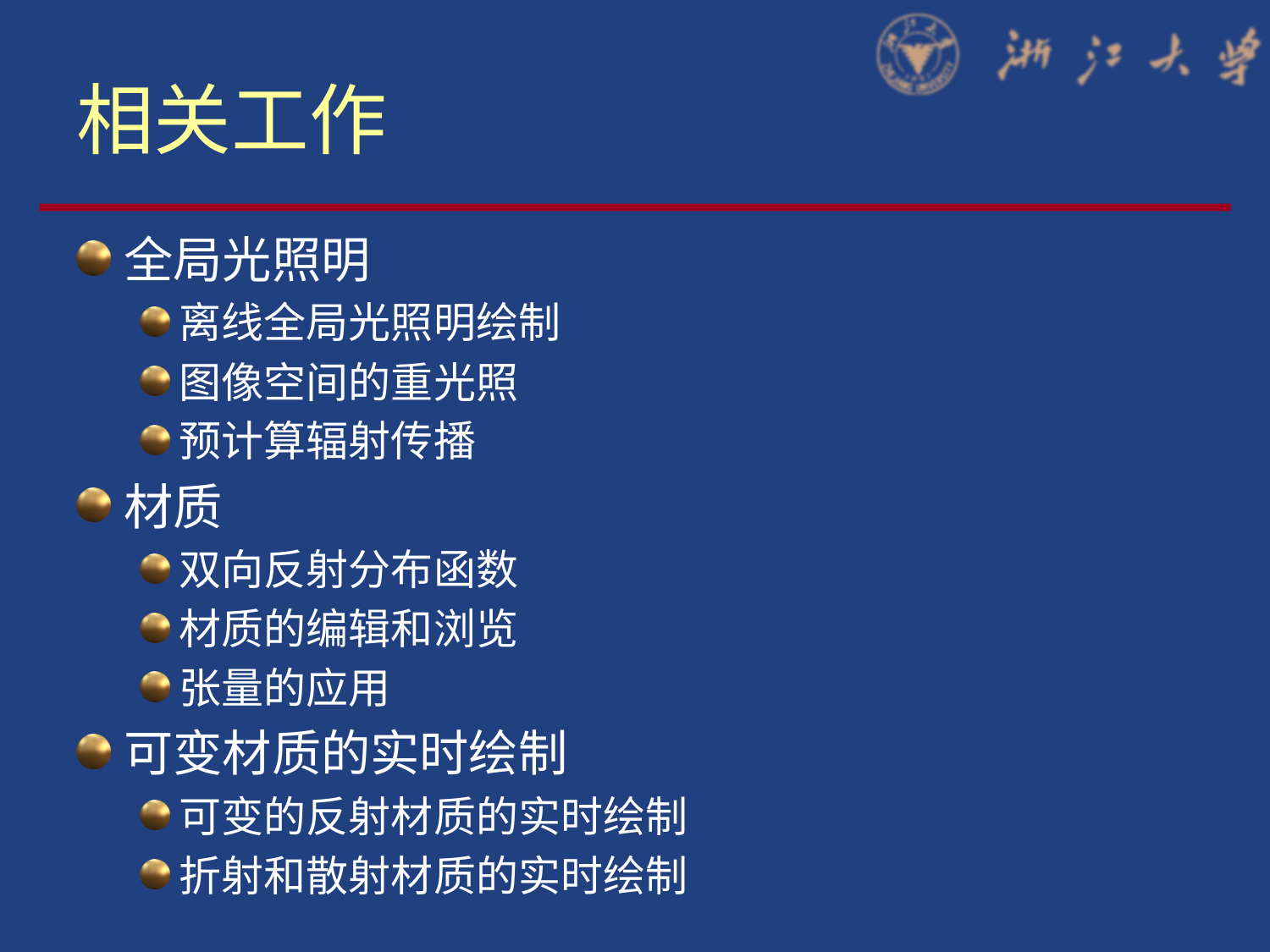

# 相关工作
全局光照明
离线全局光照明绘制
图像空间的重光照
预计算辐射传播
材质
双向反射分布函数
材质的编辑和浏览
张量的应用
可变材质的实时绘制
可变的反射材质的实时绘制
折射和散射材质的实时绘制